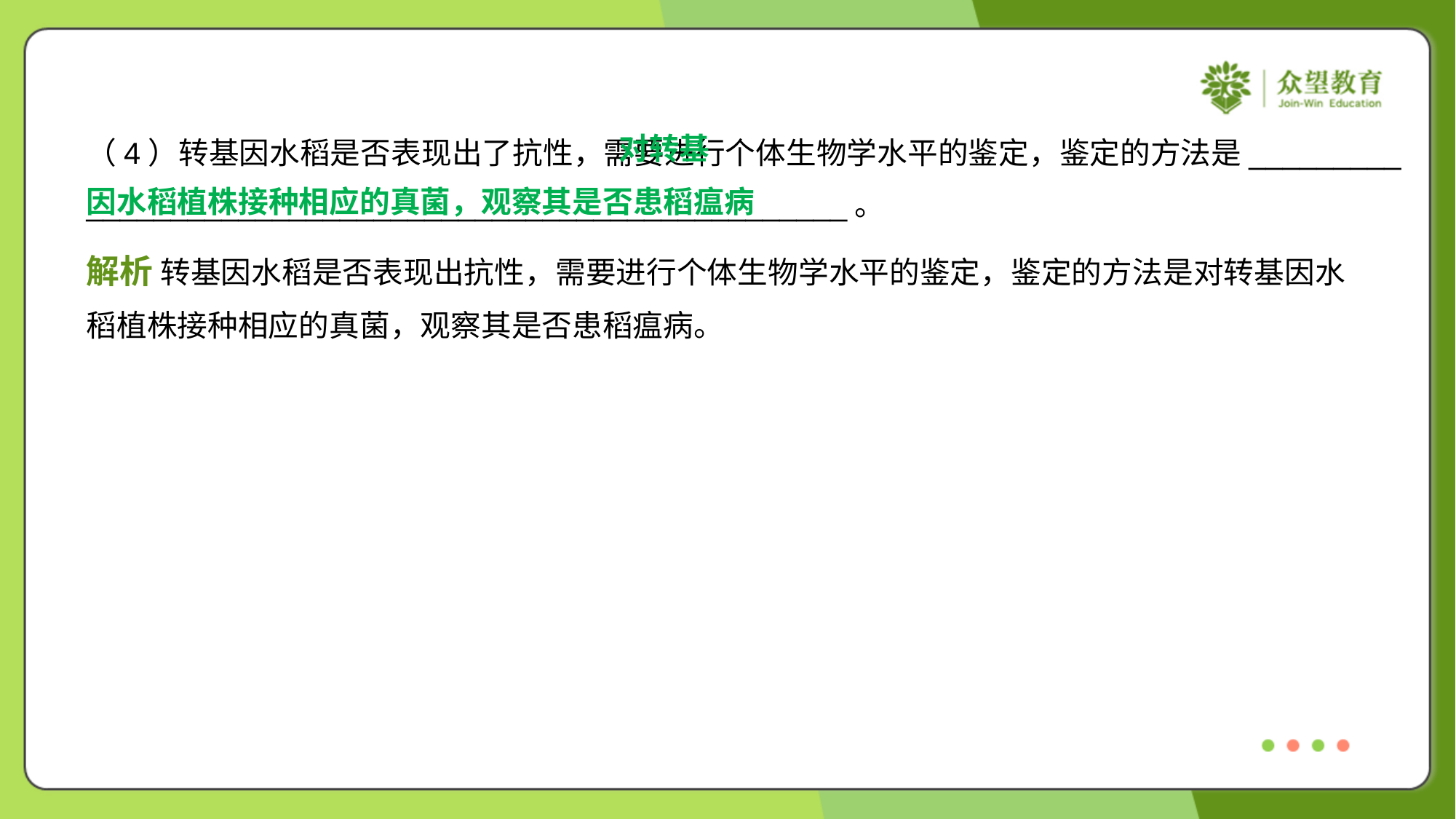

对转基
因水稻植株接种相应的真菌，观察其是否患稻瘟病
（4）转基因水稻是否表现出了抗性，需要进行个体生物学水平的鉴定，鉴定的方法是_________
_____________________________________________。
解析 转基因水稻是否表现出抗性，需要进行个体生物学水平的鉴定，鉴定的方法是对转基因水
稻植株接种相应的真菌，观察其是否患稻瘟病。